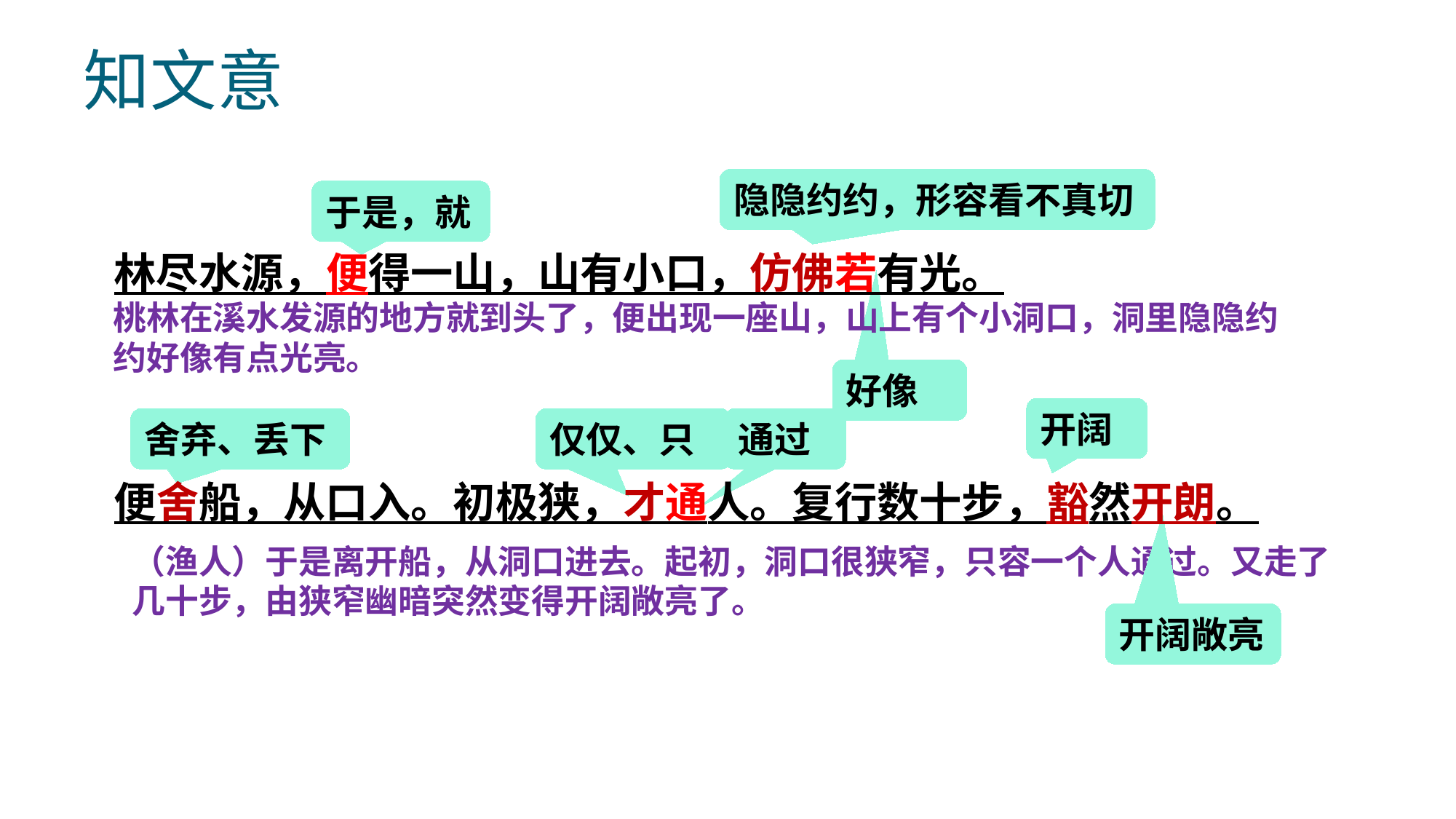

# 知文意
隐隐约约，形容看不真切
于是，就
林尽水源，便得一山，山有小口，仿佛若有光。

便舍船，从口入。初极狭，才通人。复行数十步，豁然开朗。
桃林在溪水发源的地方就到头了，便出现一座山，山上有个小洞口，洞里隐隐约约好像有点光亮。
好像
开阔
舍弃、丢下
仅仅、只
通过
（渔人）于是离开船，从洞口进去。起初，洞口很狭窄，只容一个人通过。又走了几十步，由狭窄幽暗突然变得开阔敞亮了。
开阔敞亮